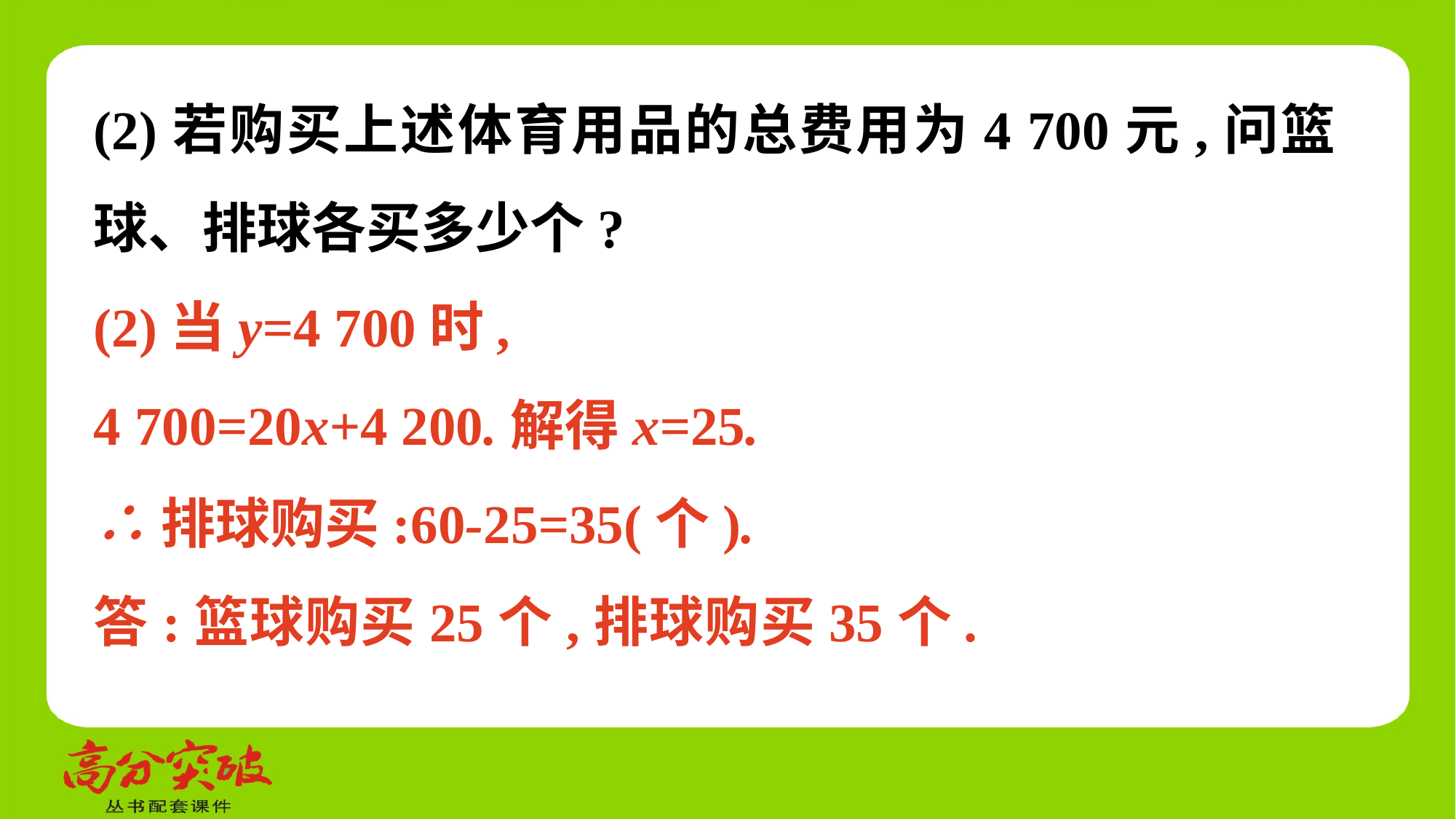

(2)若购买上述体育用品的总费用为4 700元,问篮球、排球各买多少个?
(2)当y=4 700时,
4 700=20x+4 200.解得x=25.
∴排球购买:60-25=35(个).
答:篮球购买25个,排球购买35个.